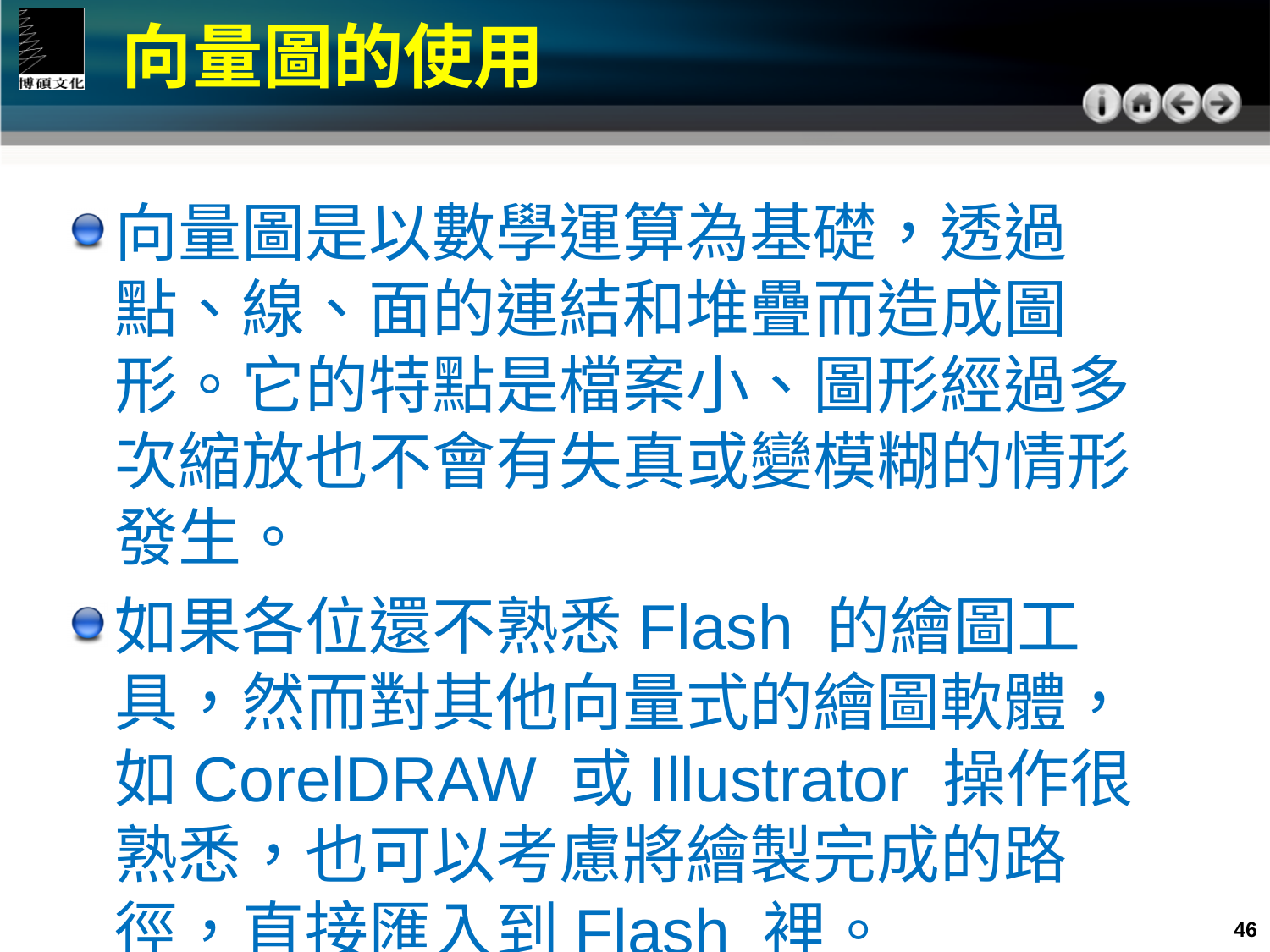

向量圖的使用
向量圖是以數學運算為基礎，透過點、線、面的連結和堆疊而造成圖形。它的特點是檔案小、圖形經過多次縮放也不會有失真或變模糊的情形發生。
如果各位還不熟悉Flash 的繪圖工具，然而對其他向量式的繪圖軟體，如CorelDRAW 或Illustrator 操作很熟悉，也可以考慮將繪製完成的路徑，直接匯入到Flash 裡。